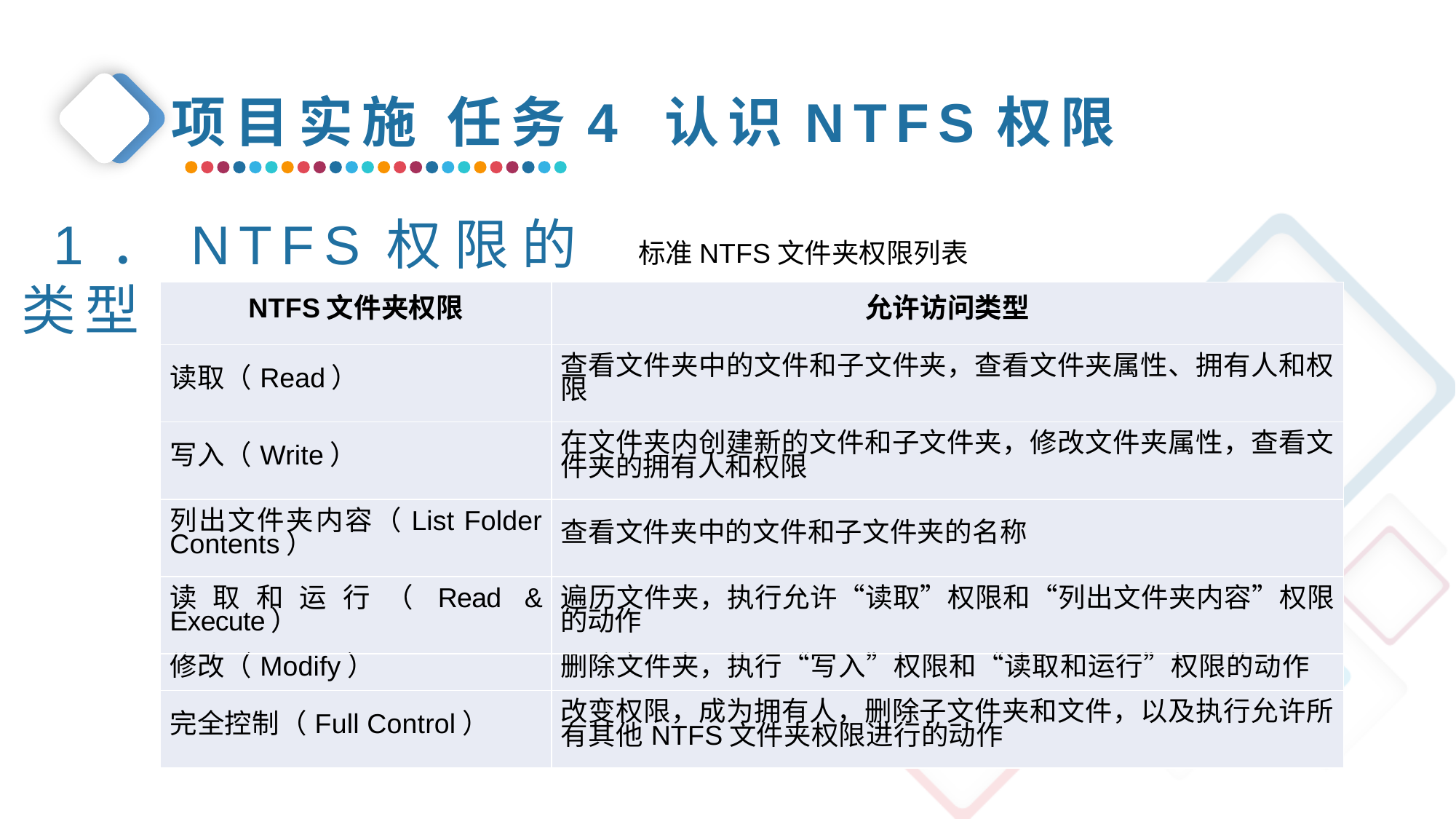

项目实施 任务4 认识NTFS权限

1．NTFS权限的类型
标准NTFS文件夹权限列表
| NTFS文件夹权限 | 允许访问类型 |
| --- | --- |
| 读取（Read） | 查看文件夹中的文件和子文件夹，查看文件夹属性、拥有人和权限 |
| 写入（Write） | 在文件夹内创建新的文件和子文件夹，修改文件夹属性，查看文件夹的拥有人和权限 |
| 列出文件夹内容（List Folder Contents） | 查看文件夹中的文件和子文件夹的名称 |
| 读取和运行（Read & Execute） | 遍历文件夹，执行允许“读取”权限和“列出文件夹内容”权限的动作 |
| 修改（Modify） | 删除文件夹，执行“写入”权限和“读取和运行”权限的动作 |
| 完全控制（Full Control） | 改变权限，成为拥有人，删除子文件夹和文件，以及执行允许所有其他NTFS文件夹权限进行的动作 |